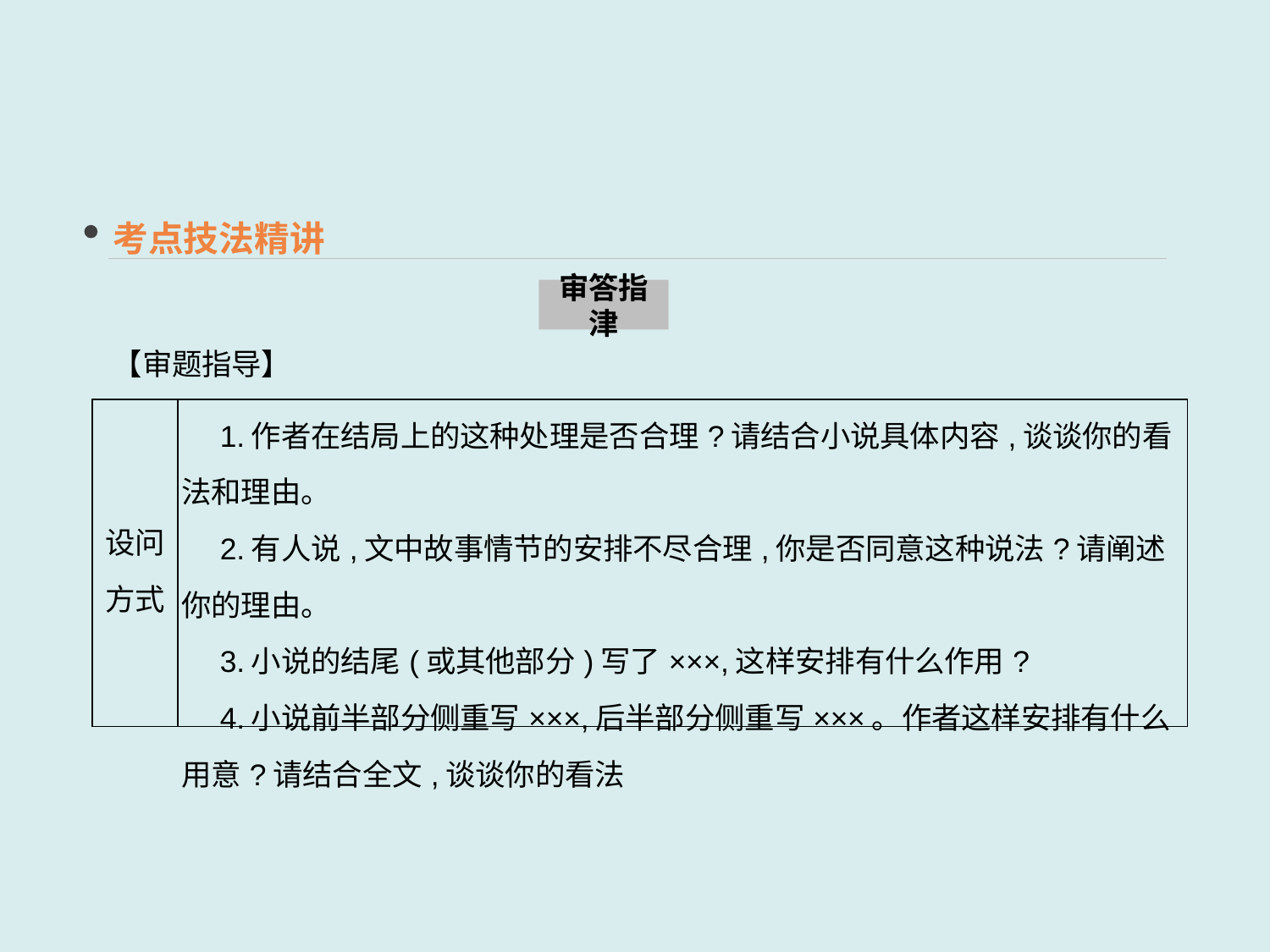

考点技法精讲

审答指津
【审题指导】
| 设问 方式 | 1.作者在结局上的这种处理是否合理?请结合小说具体内容,谈谈你的看法和理由。 　2.有人说,文中故事情节的安排不尽合理,你是否同意这种说法?请阐述你的理由。 　3.小说的结尾(或其他部分)写了×××,这样安排有什么作用? 　4.小说前半部分侧重写×××,后半部分侧重写×××。作者这样安排有什么用意?请结合全文,谈谈你的看法 |
| --- | --- |